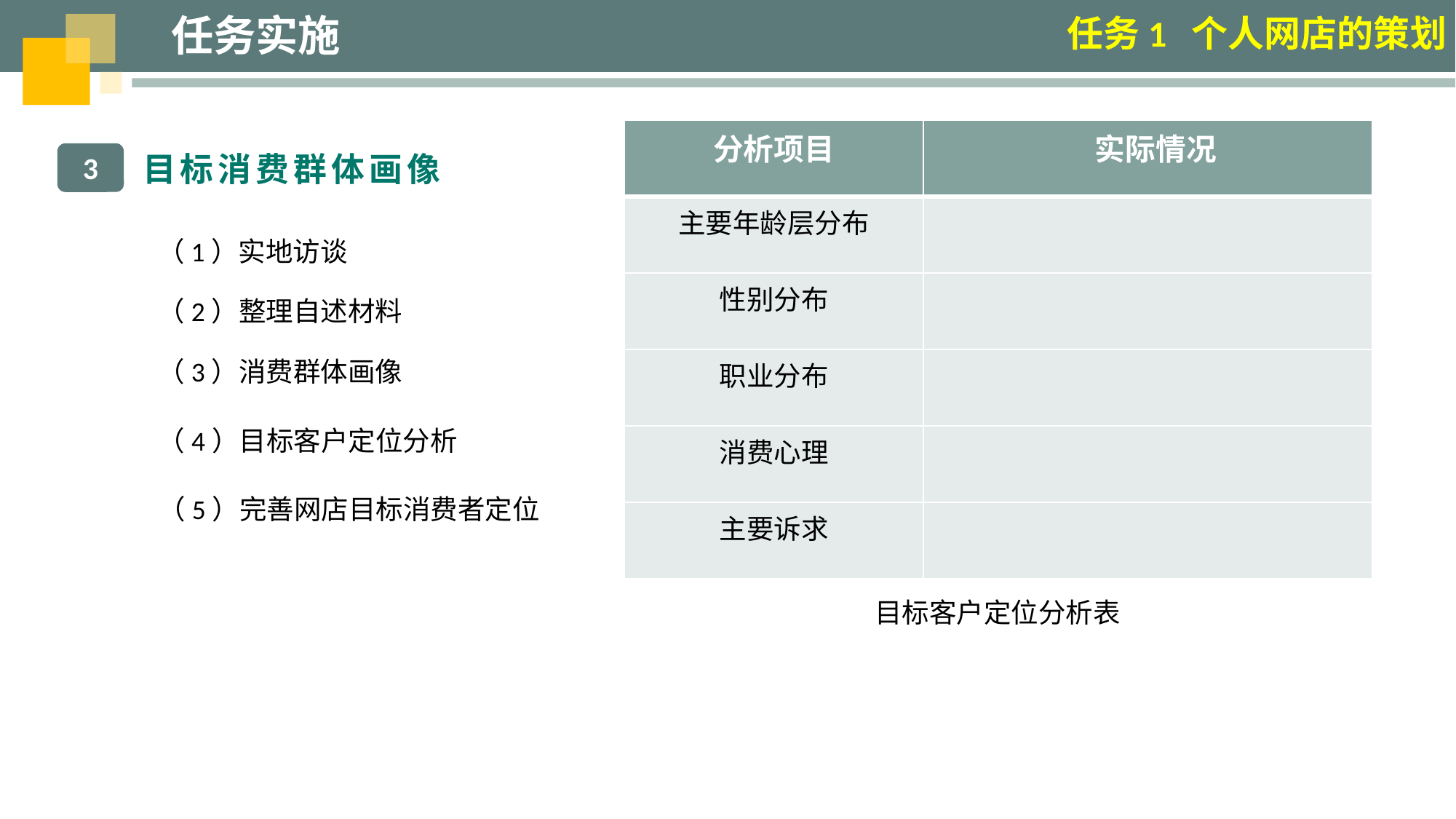

任务实施
任务1  个人网店的策划

| 分析项目 | 实际情况 |
| --- | --- |
| 主要年龄层分布 |  |
| 性别分布 |  |
| 职业分布 |  |
| 消费心理 |  |
| 主要诉求 |  |
3
目标消费群体画像
（1）实地访谈
（2）整理自述材料
（3）消费群体画像
（4）目标客户定位分析
（5）完善网店目标消费者定位
目标客户定位分析表